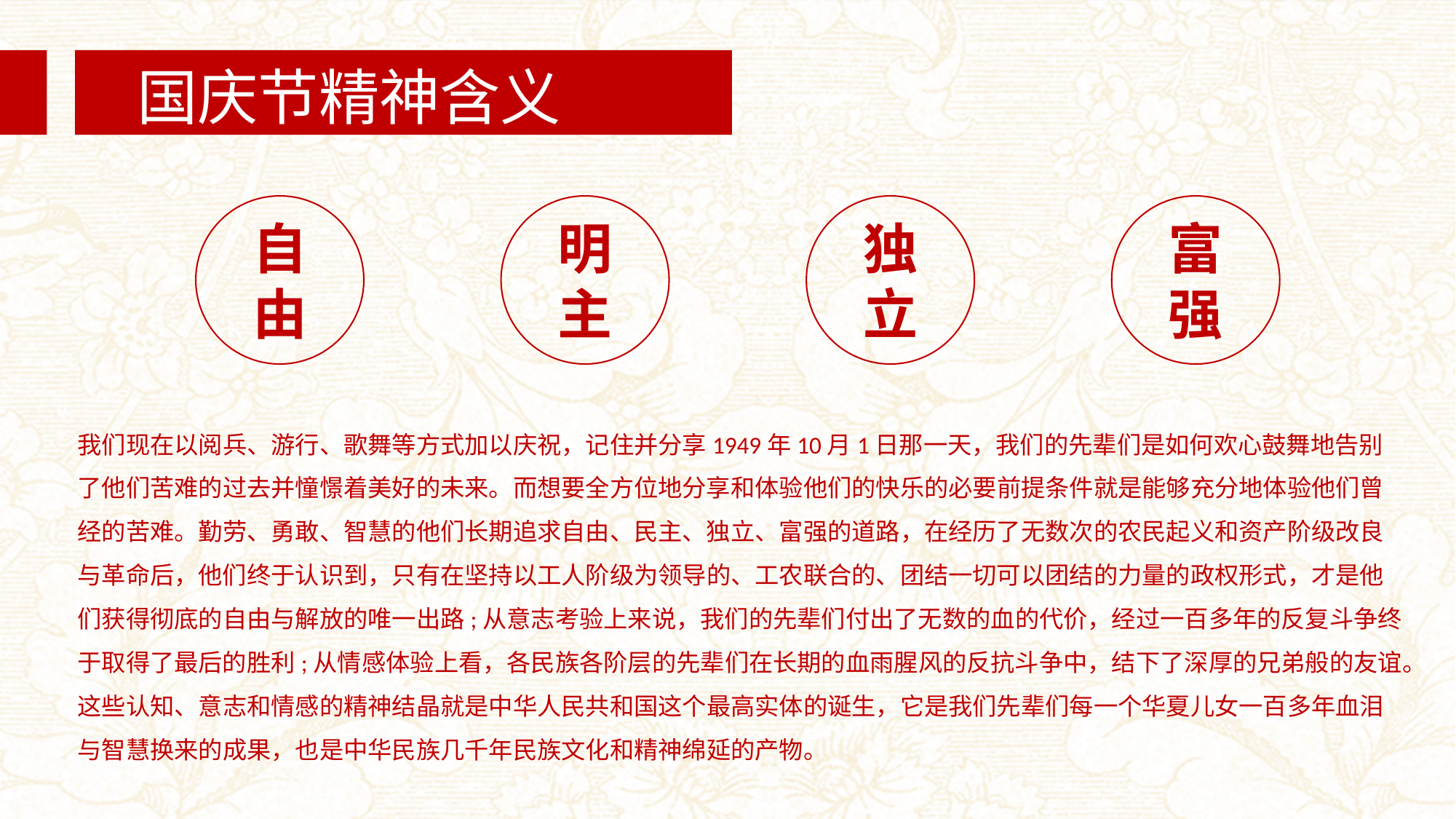

国庆节精神含义
自由
明主
独立
富强
我们现在以阅兵、游行、歌舞等方式加以庆祝，记住并分享1949年10月1日那一天，我们的先辈们是如何欢心鼓舞地告别了他们苦难的过去并憧憬着美好的未来。而想要全方位地分享和体验他们的快乐的必要前提条件就是能够充分地体验他们曾经的苦难。勤劳、勇敢、智慧的他们长期追求自由、民主、独立、富强的道路，在经历了无数次的农民起义和资产阶级改良与革命后，他们终于认识到，只有在坚持以工人阶级为领导的、工农联合的、团结一切可以团结的力量的政权形式，才是他们获得彻底的自由与解放的唯一出路;从意志考验上来说，我们的先辈们付出了无数的血的代价，经过一百多年的反复斗争终于取得了最后的胜利;从情感体验上看，各民族各阶层的先辈们在长期的血雨腥风的反抗斗争中，结下了深厚的兄弟般的友谊。这些认知、意志和情感的精神结晶就是中华人民共和国这个最高实体的诞生，它是我们先辈们每一个华夏儿女一百多年血泪与智慧换来的成果，也是中华民族几千年民族文化和精神绵延的产物。